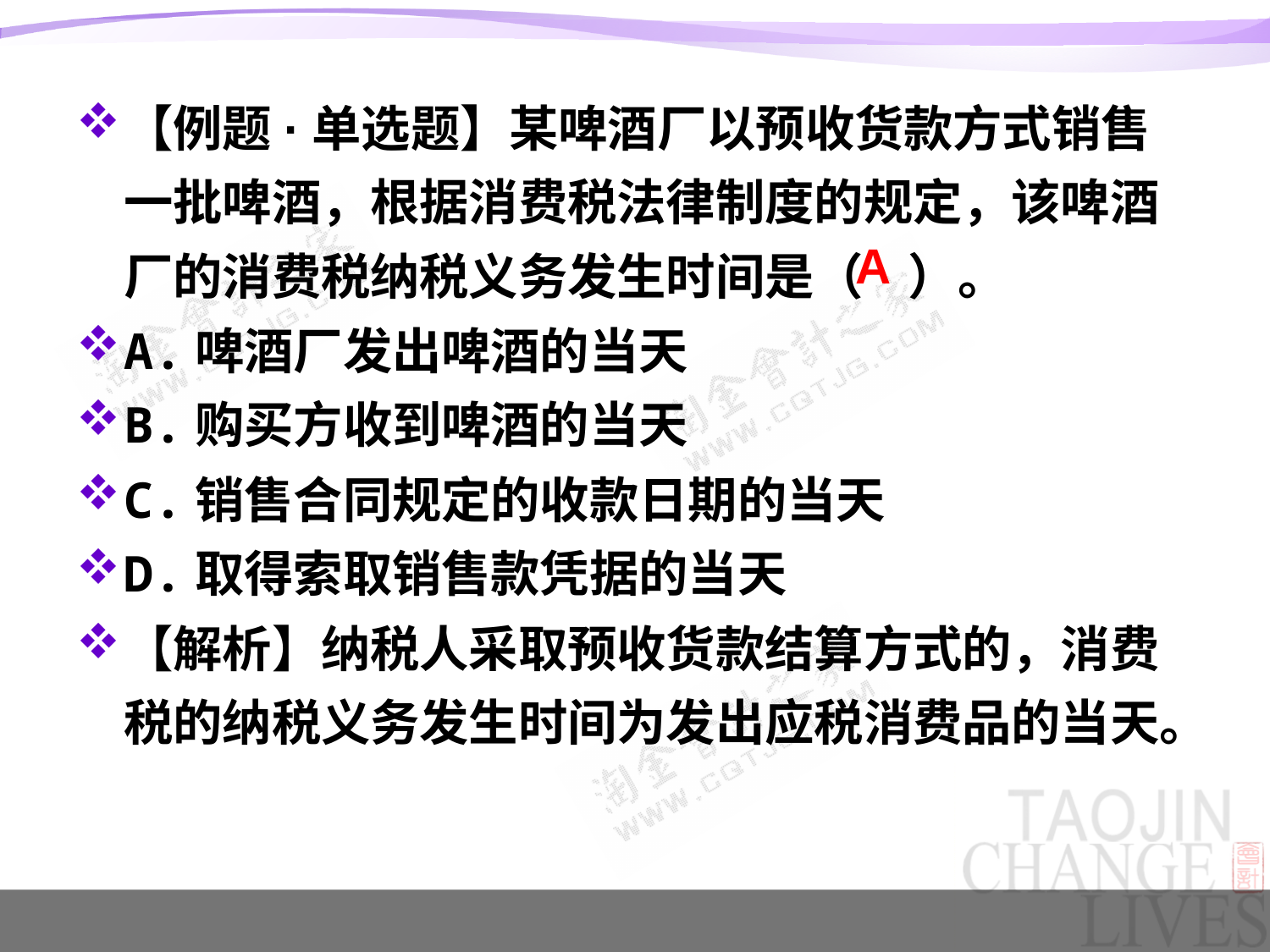

【例题·单选题】某啤酒厂以预收货款方式销售一批啤酒，根据消费税法律制度的规定，该啤酒厂的消费税纳税义务发生时间是（    ）。
A.啤酒厂发出啤酒的当天
B.购买方收到啤酒的当天
C.销售合同规定的收款日期的当天
D.取得索取销售款凭据的当天
【解析】纳税人采取预收货款结算方式的，消费税的纳税义务发生时间为发出应税消费品的当天。
A